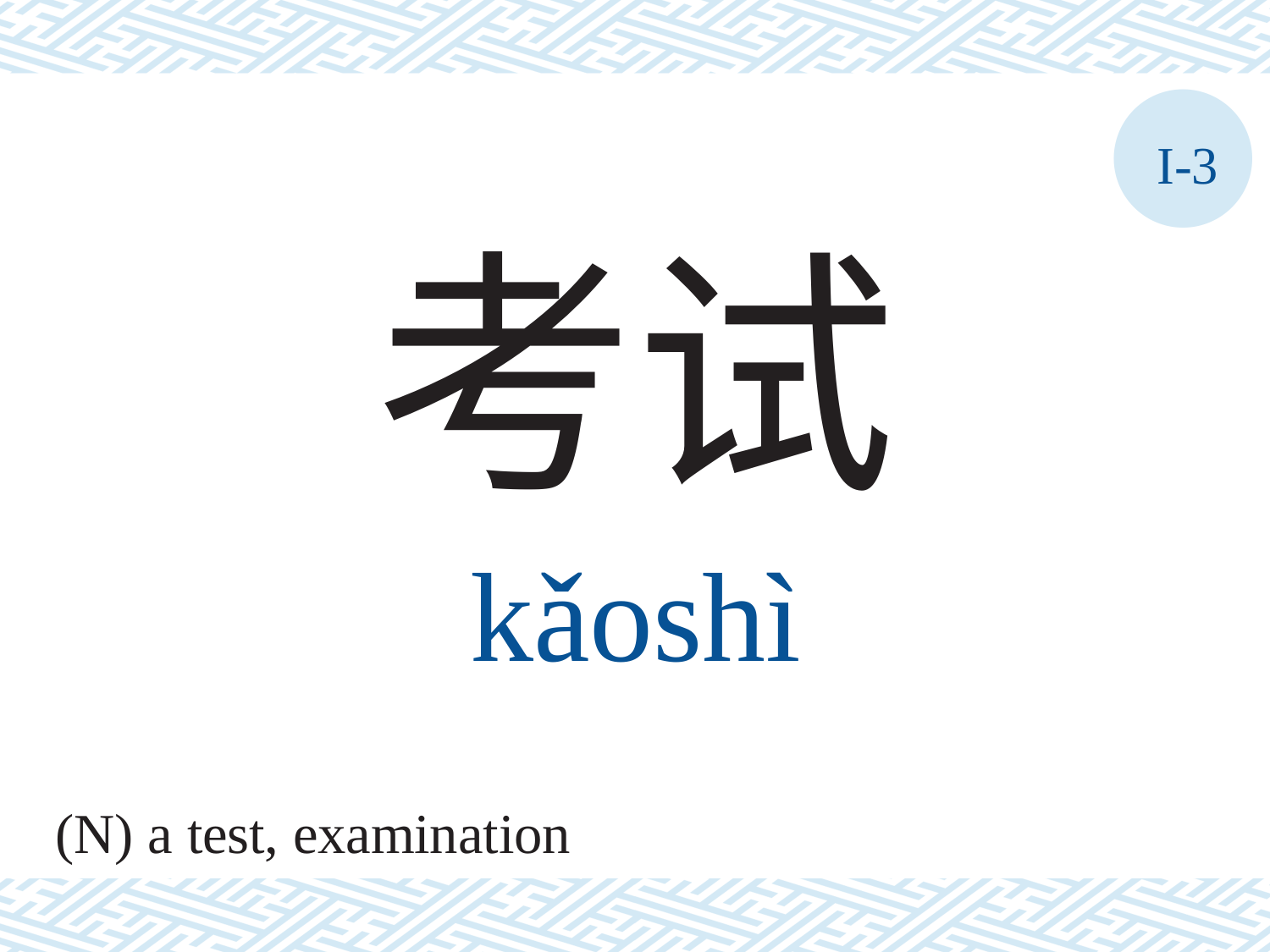

I-3
考试
kǎoshì
(N) a test, examination